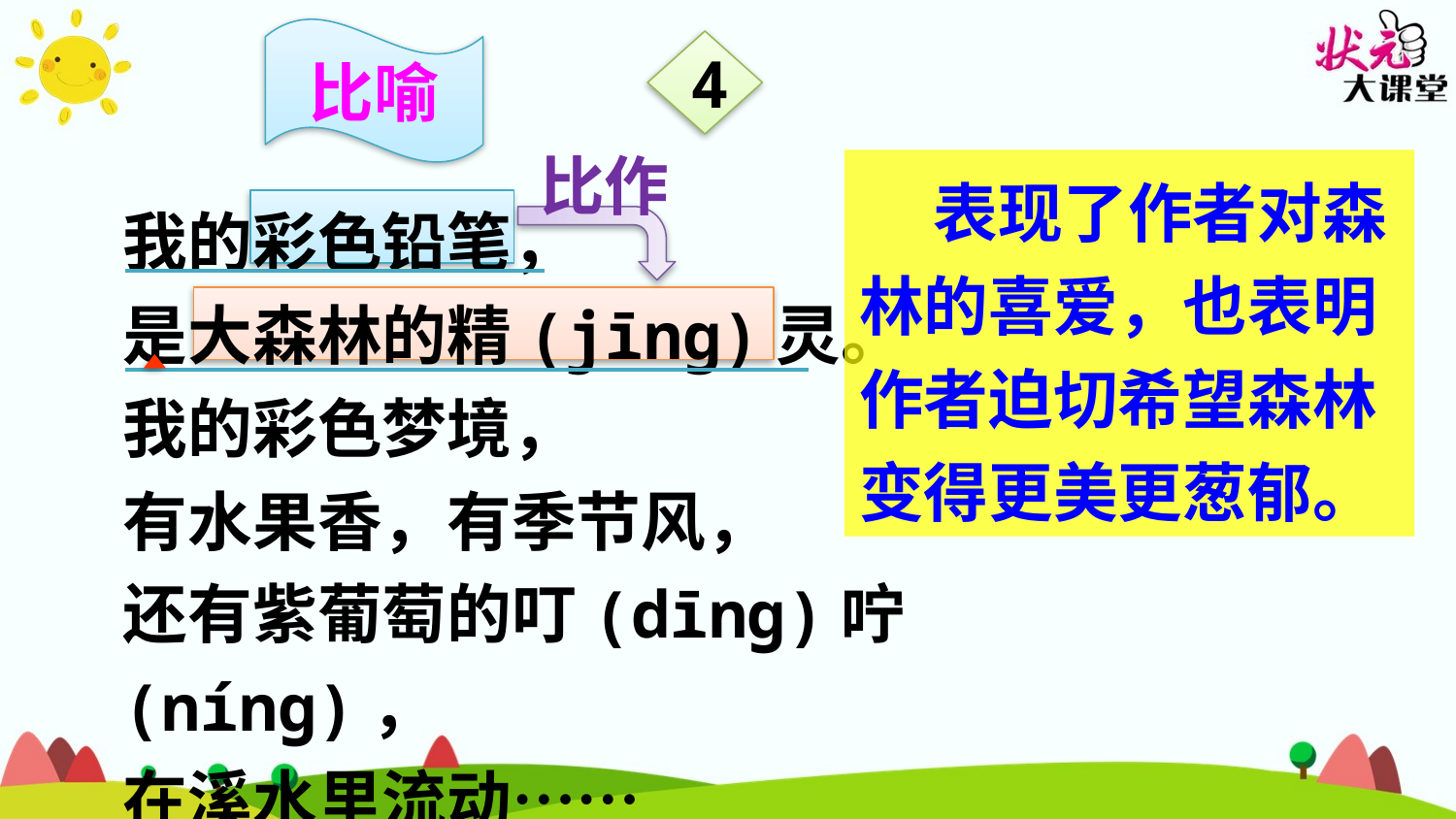

比喻
4
比作

    表现了作者对森林的喜爱，也表明作者迫切希望森林变得更美更葱郁。
我的彩色铅笔，
是大森林的精(jīnɡ)灵。
我的彩色梦境，
有水果香，有季节风，
还有紫葡萄的叮(dīnɡ)咛(nínɡ)，
在溪水里流动……
状元成才路
状元成才路
状元成才路

状元成才路
状元成才路
状元成才路
状元成才路
状元成才路
状元成才路
状元成才路
状元成才路
状元成才路
状元成才路
状元成才路
状元成才路
状元成才路
状元成才路
状元成才路
状元成才路
状元成才路
状元成才路
状元成才路
状元成才路
状元成才路

状元成才路
状元成才路
状元成才路
状元成才路
状元成才路
状元成才路
状元成才路
状元成才路
状元成才路
状元成才路
状元成才路
状元成才路
状元成才路

状元成才路
状元成才路
状元成才路
状元成才路
状元成才路
状元成才路
状元成才路
状元成才路
状元成才路
状元成才路
状元成才路
状元成才路
状元成才路
状元成才路
状元成才路
状元成才路
状元成才路
状元成才路
状元成才路
状元成才路
状元成才路
状元成才路
状元成才路
状元成才路
状元成才路
状元成才路
状元成才路
状元成才路
状元成才路
状元成才路
状元成才路
状元成才路
状元成才路
状元成才路
状元成才路
状元成才路
状元成才路
状元成才路
状元成才路
状元成才路
状元成才路
状元成才路
状元成才路
状元成才路
状元成才路
状元成才路
状元成才路
状元成才路
状元成才路
状元成才路
状元成才路
状元成才路
状元成才路
状元成才路
状元成才路
状元成才路
状元成才路
状元成才路
状元成才路
状元成才路
状元成才路
状元成才路
状元成才路